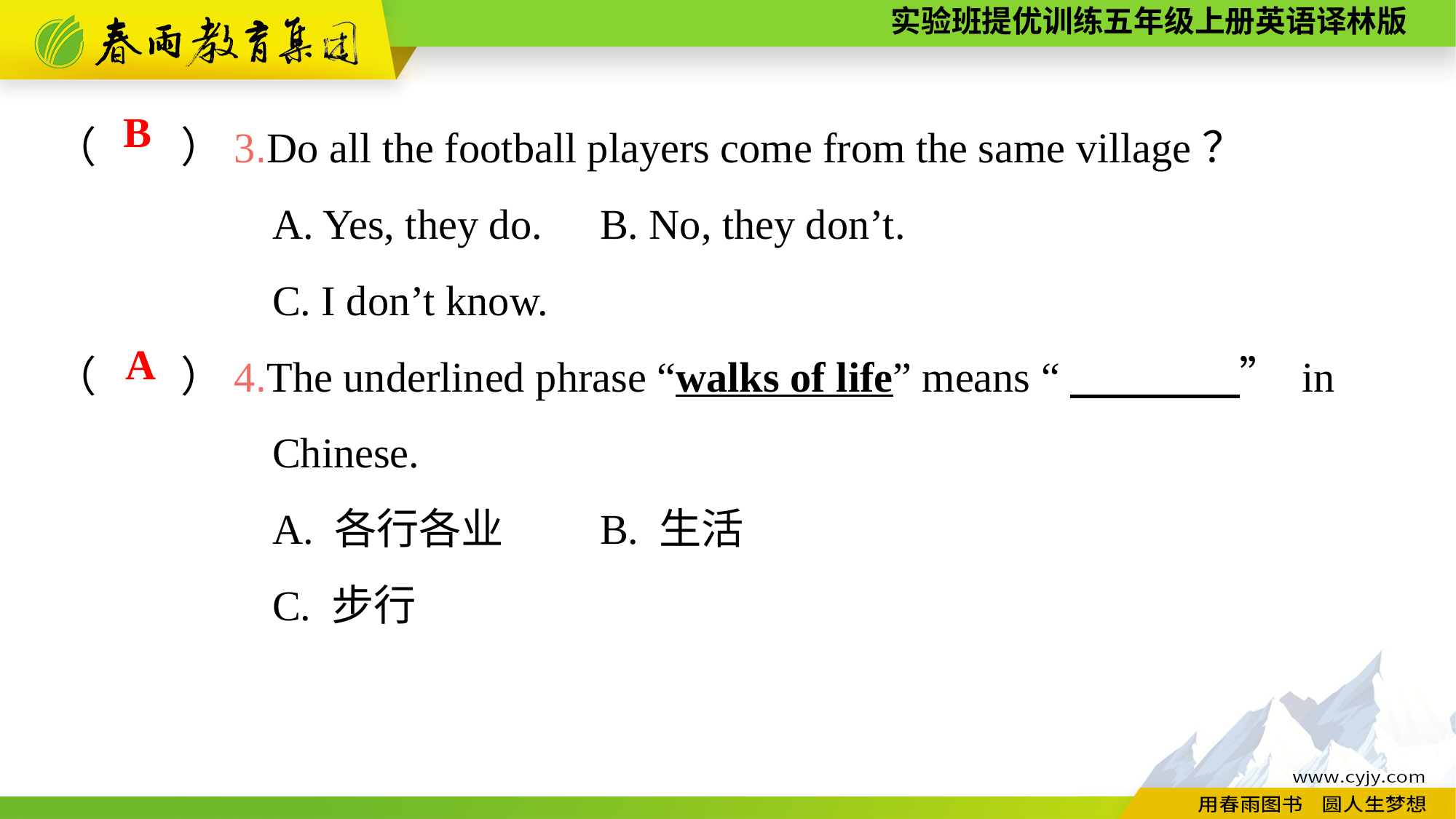

（　　）3.Do all the football players come from the same village？
		A. Yes, they do.	B. No, they don’t.
		C. I don’t know.
（　　）4.The underlined phrase “walks of life” means “　　　　” in
		Chinese.
		A. 各行各业	B. 生活
		C. 步行
B
A